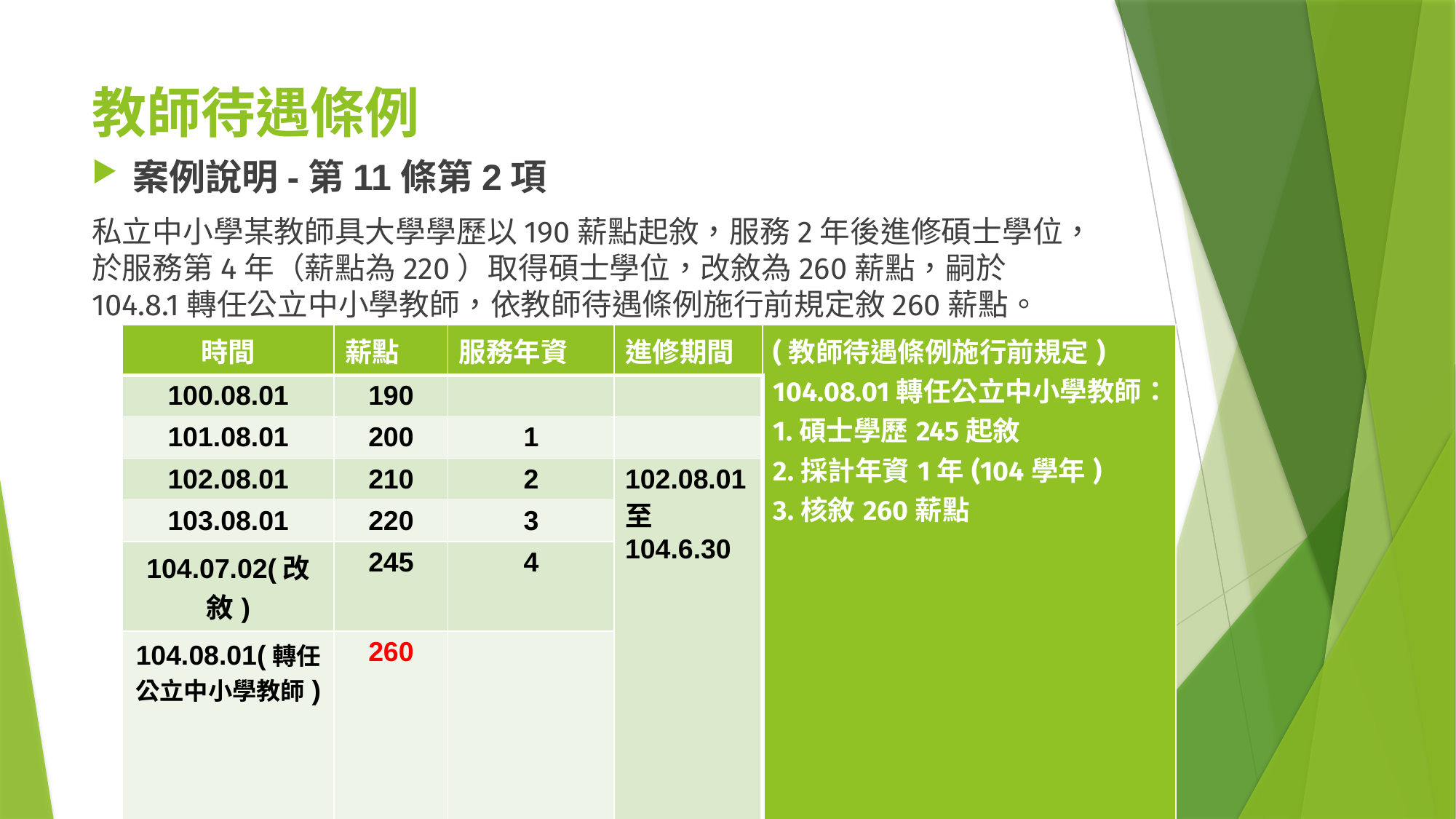

# 教師待遇條例
案例說明-第11條第2項
私立中小學某教師具大學學歷以190薪點起敘，服務2年後進修碩士學位，於服務第4年（薪點為220）取得碩士學位，改敘為260薪點，嗣於104.8.1轉任公立中小學教師，依教師待遇條例施行前規定敘260薪點。

| 時間 | 薪點 | 服務年資 | 進修期間 | (教師待遇條例施行前規定) 104.08.01轉任公立中小學教師： 1.碩士學歷245起敘 2.採計年資1年(104學年) 3.核敘260薪點 |
| --- | --- | --- | --- | --- |
| 100.08.01 | 190 |  |  |  |
| 101.08.01 | 200 | 1 |  |  |
| 102.08.01 | 210 | 2 | 102.08.01至104.6.30 |  |
| 103.08.01 | 220 | 3 |  |  |
| 104.07.02(改敘) | 245 | 4 |  |  |
| 104.08.01(轉任公立中小學教師) | 260 |  |  |  |
28